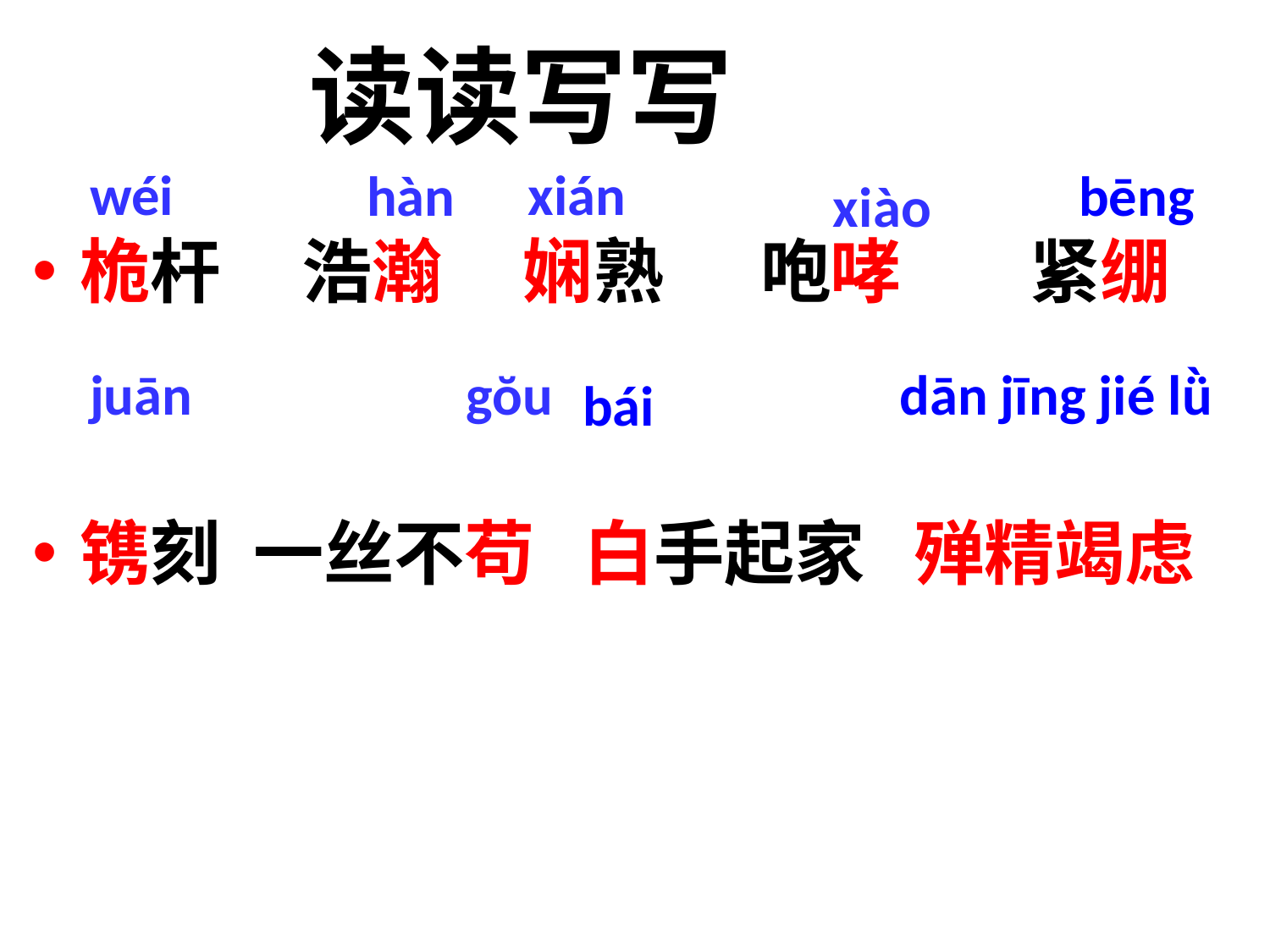

读读写写
wéi
xián
hàn
bēng
xiào
桅杆     浩瀚     娴熟      咆哮        紧绷

镌刻  一丝不苟   白手起家   殚精竭虑
juān
gŏu
dān jīng jié lǜ
bái